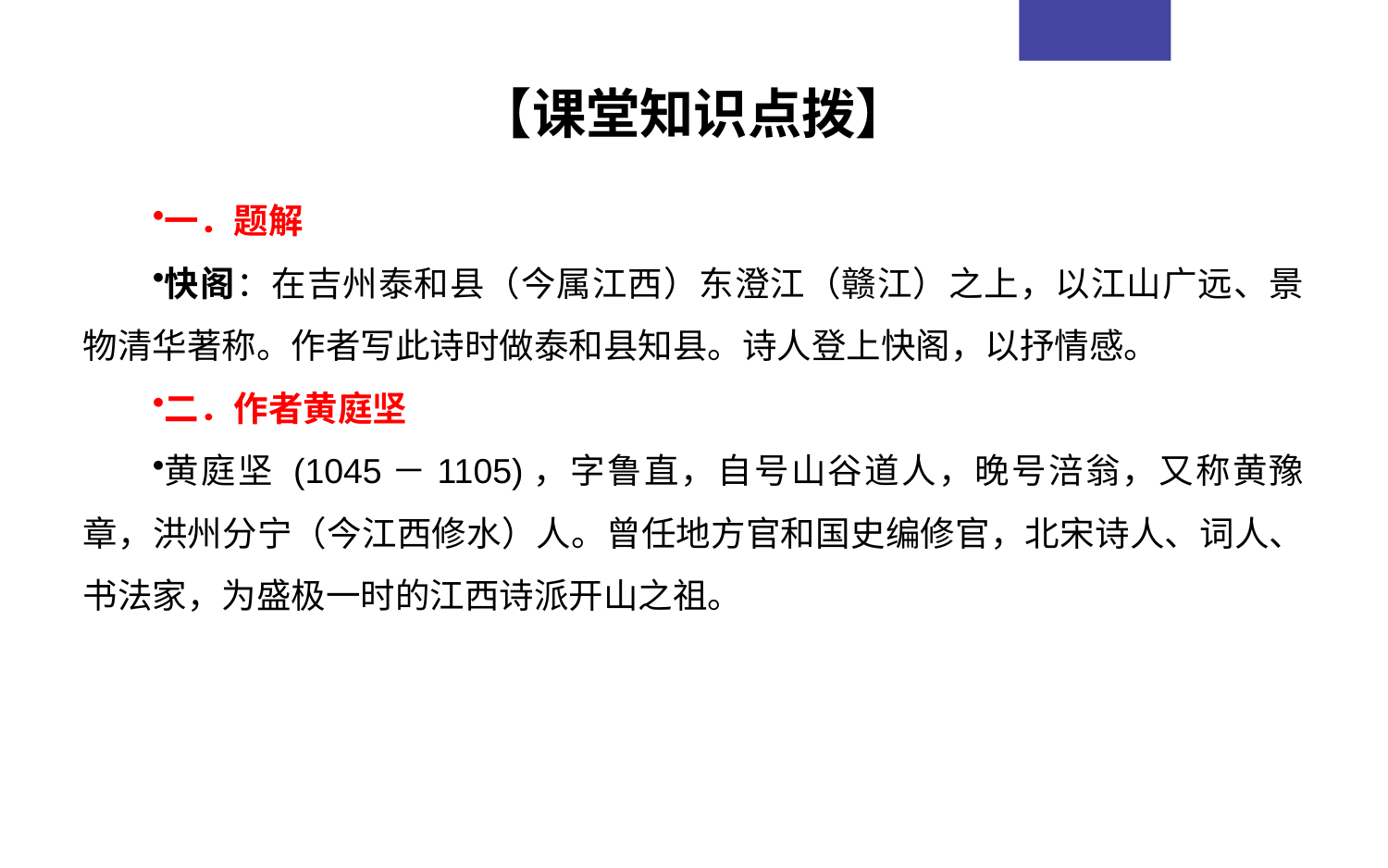

【课堂知识点拨】
一．题解
快阁：在吉州泰和县（今属江西）东澄江（赣江）之上，以江山广远、景物清华著称。作者写此诗时做泰和县知县。诗人登上快阁，以抒情感。
二．作者黄庭坚
黄庭坚 (1045－1105)，字鲁直，自号山谷道人，晚号涪翁，又称黄豫章，洪州分宁（今江西修水）人。曾任地方官和国史编修官，北宋诗人、词人、书法家，为盛极一时的江西诗派开山之祖。